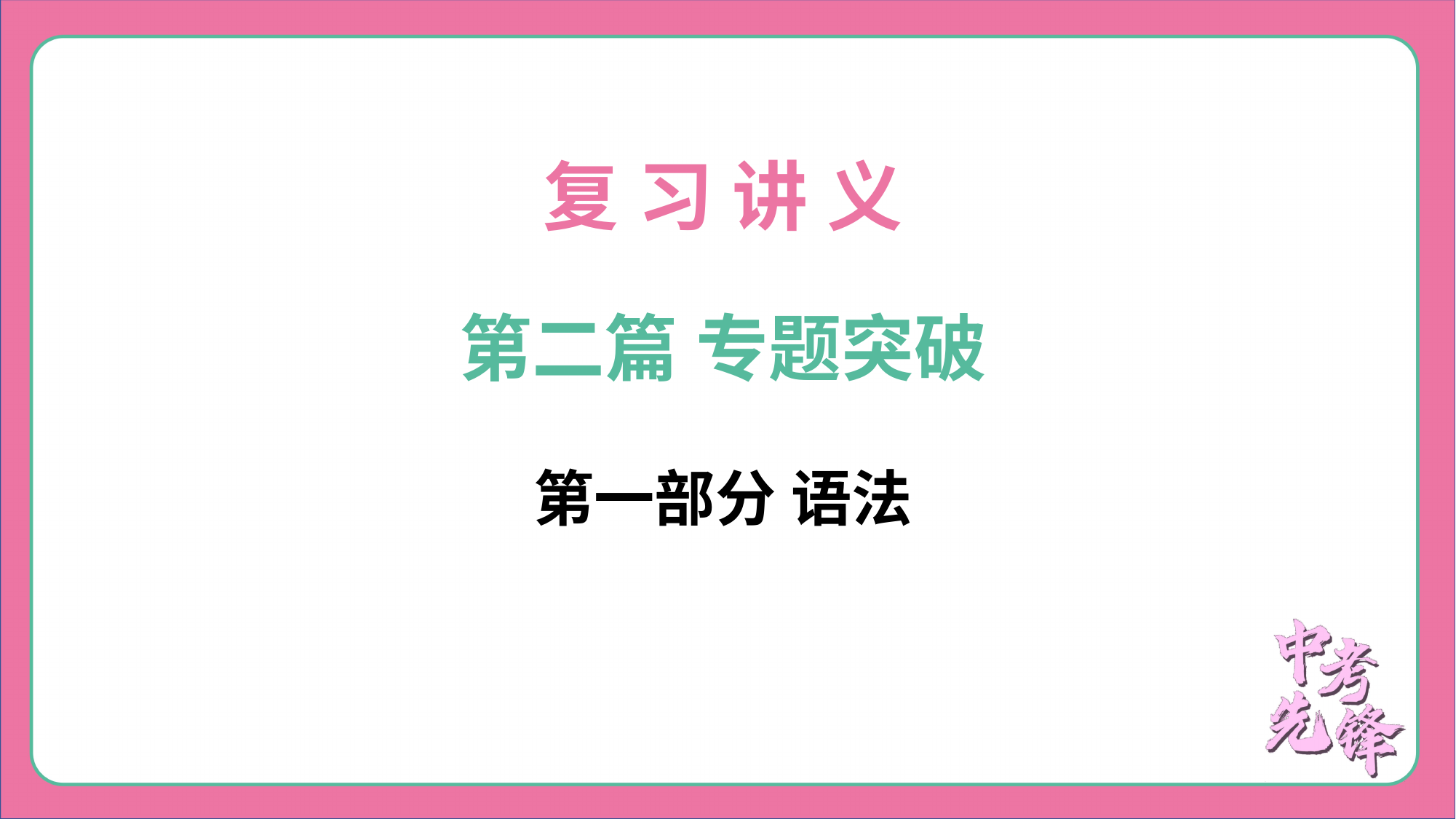

复 习 讲 义
第二篇 专题突破
第一部分 语法